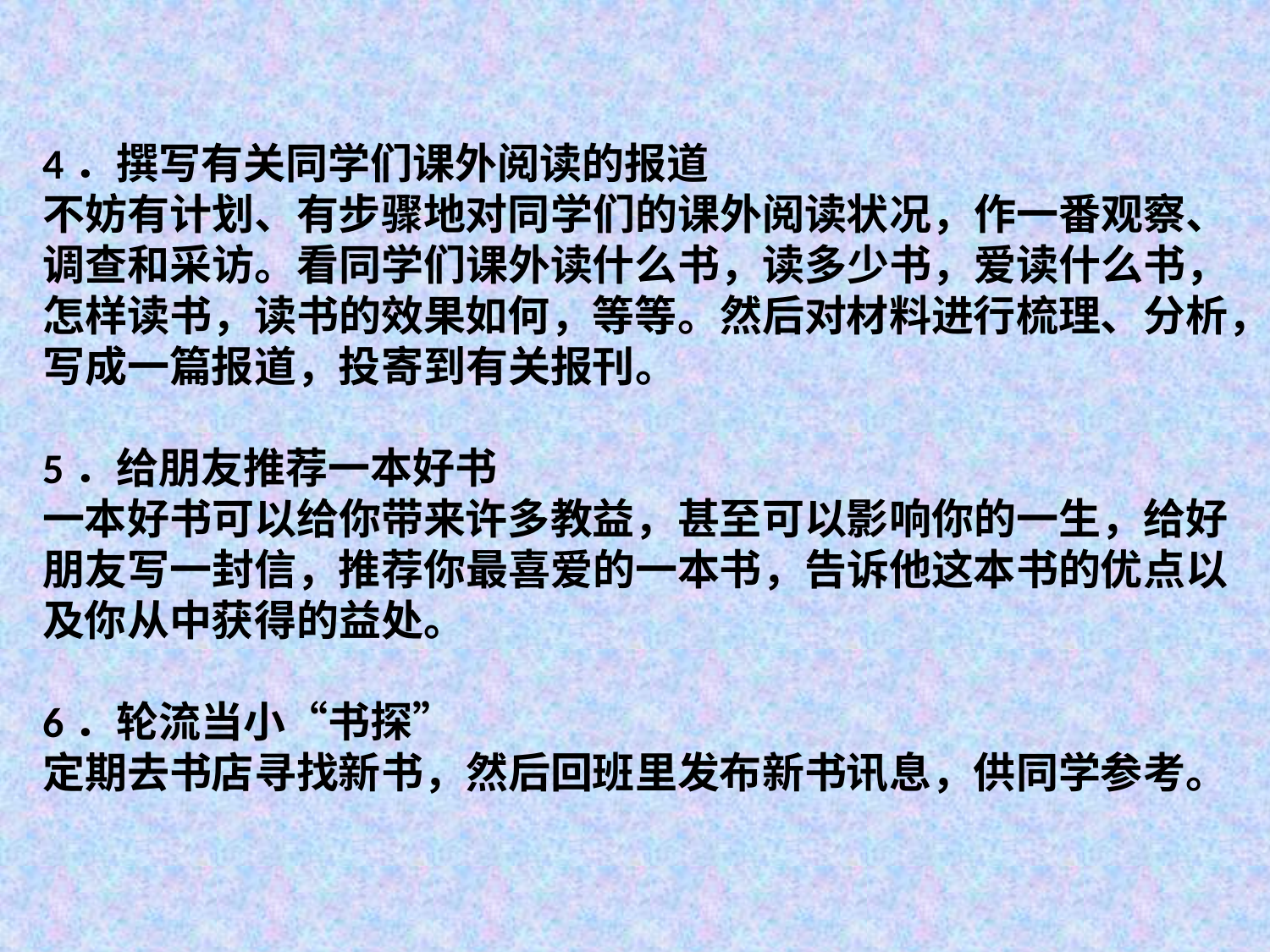

4．撰写有关同学们课外阅读的报道 
不妨有计划、有步骤地对同学们的课外阅读状况，作一番观察、调查和采访。看同学们课外读什么书，读多少书，爱读什么书，怎样读书，读书的效果如何，等等。然后对材料进行梳理、分析，写成一篇报道，投寄到有关报刊。
5．给朋友推荐一本好书 
一本好书可以给你带来许多教益，甚至可以影响你的一生，给好朋友写一封信，推荐你最喜爱的一本书，告诉他这本书的优点以及你从中获得的益处。
6．轮流当小“书探” 
定期去书店寻找新书，然后回班里发布新书讯息，供同学参考。